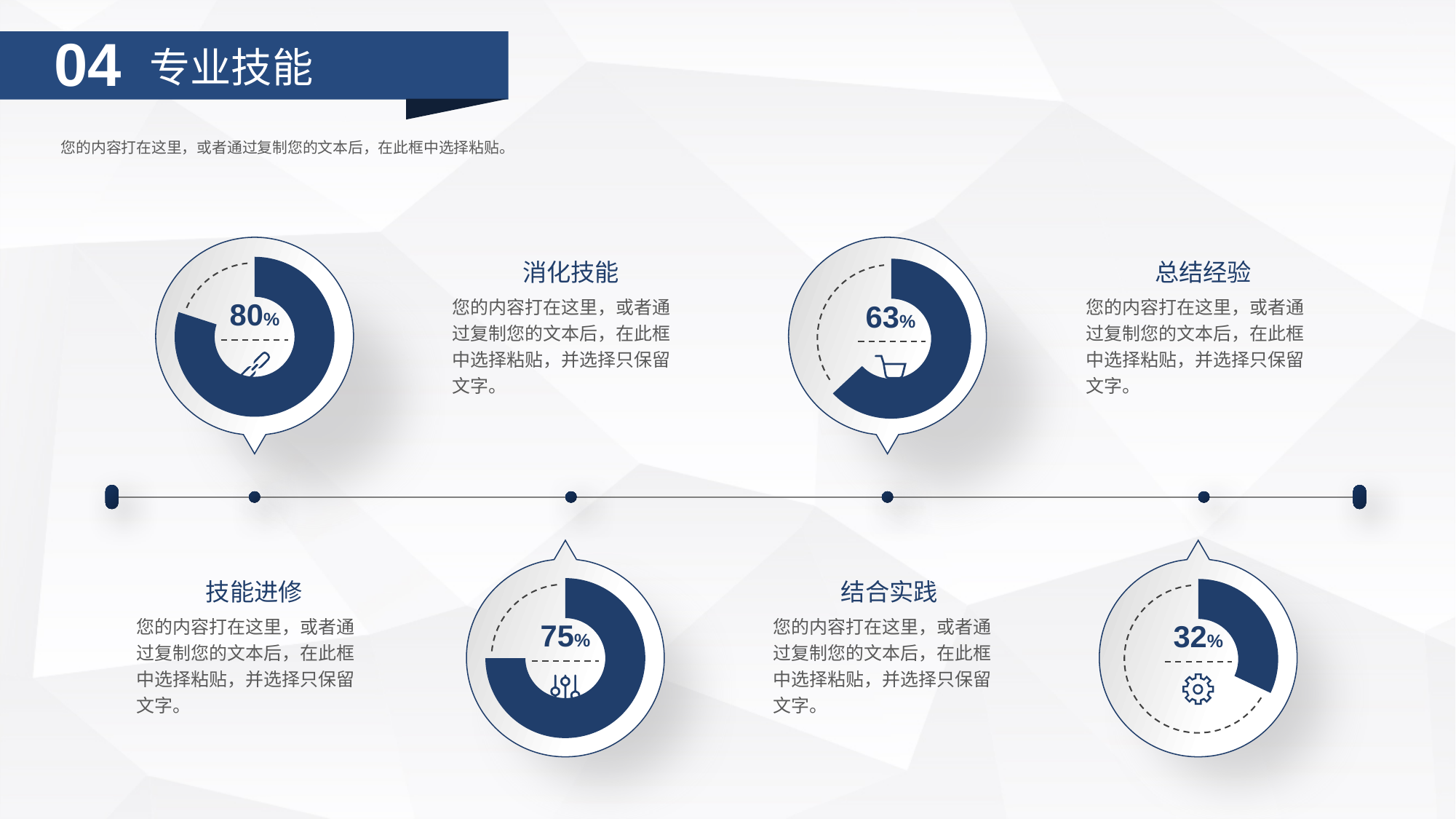

04

专业技能

您的内容打在这里，或者通过复制您的文本后，在此框中选择粘贴。

### Chart

| Category | 销售额 |
|---|---|
| 第一季度 | 0.8 |
| 第二季度 | 0.2 |

### Chart

| Category | 销售额 |
|---|---|
| 第一季度 | 0.63 |
| 第二季度 | 0.37 |
消化技能
总结经验

您的内容打在这里，或者通过复制您的文本后，在此框中选择粘贴，并选择只保留文字。
您的内容打在这里，或者通过复制您的文本后，在此框中选择粘贴，并选择只保留文字。
80%
63%

### Chart

| Category | 销售额 |
|---|---|
| 第一季度 | 0.75 |
| 第二季度 | 0.25 |

### Chart

| Category | 销售额 |
|---|---|
| 第一季度 | 0.32 |
| 第二季度 | 0.68 |
技能进修
结合实践

您的内容打在这里，或者通过复制您的文本后，在此框中选择粘贴，并选择只保留文字。
您的内容打在这里，或者通过复制您的文本后，在此框中选择粘贴，并选择只保留文字。
75%
32%